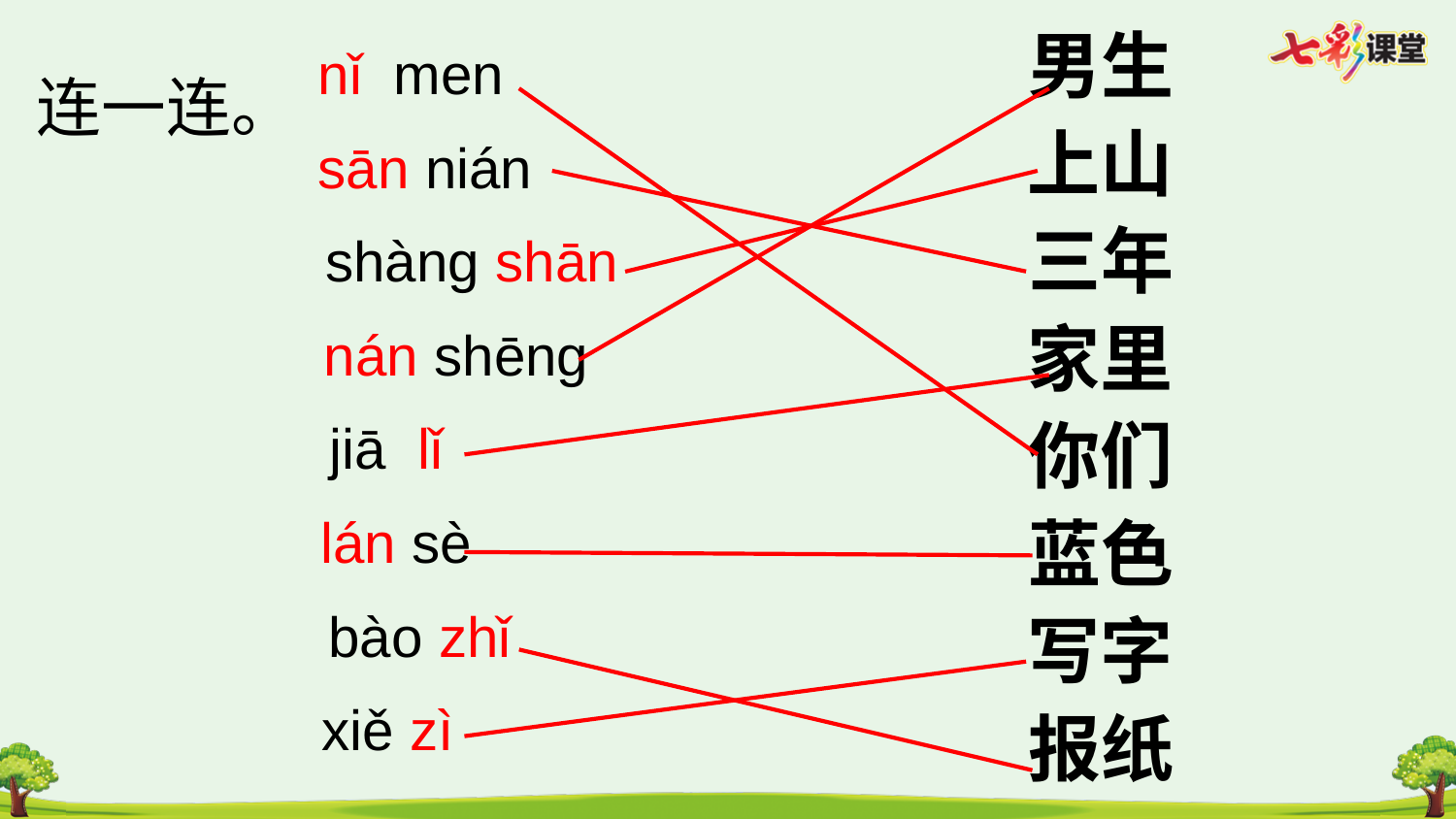

男生
nǐ  men
连一连。
上山
sān nián
三年
shàng shān
家里
nán shēng
你们
jiā  lǐ
lán sè
蓝色
bào zhǐ
写字
xiě zì
报纸